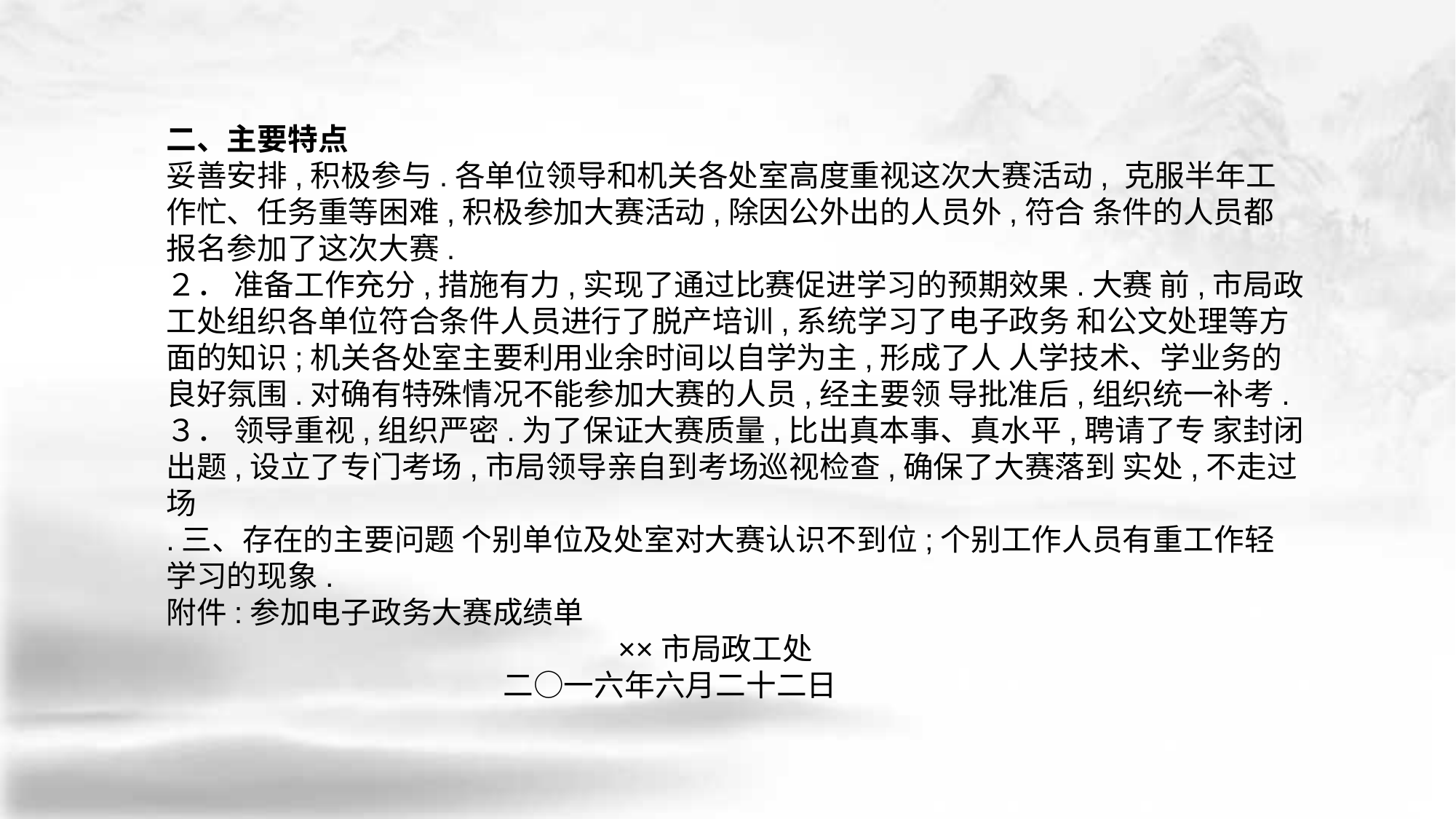

二、主要特点
妥善安排,积极参与.各单位领导和机关各处室高度重视这次大赛活动, 克服半年工作忙、任务重等困难,积极参加大赛活动,除因公外出的人员外,符合 条件的人员都报名参加了这次大赛.
２． 准备工作充分,措施有力,实现了通过比赛促进学习的预期效果.大赛 前,市局政工处组织各单位符合条件人员进行了脱产培训,系统学习了电子政务 和公文处理等方面的知识;机关各处室主要利用业余时间以自学为主,形成了人 人学技术、学业务的良好氛围.对确有特殊情况不能参加大赛的人员,经主要领 导批准后,组织统一补考. ３． 领导重视,组织严密.为了保证大赛质量,比出真本事、真水平,聘请了专 家封闭出题,设立了专门考场,市局领导亲自到考场巡视检查,确保了大赛落到 实处,不走过场
.三、存在的主要问题 个别单位及处室对大赛认识不到位;个别工作人员有重工作轻学习的现象.
附件:参加电子政务大赛成绩单
                                                      ××市局政工处
                                                 二○一六年六月二十二日